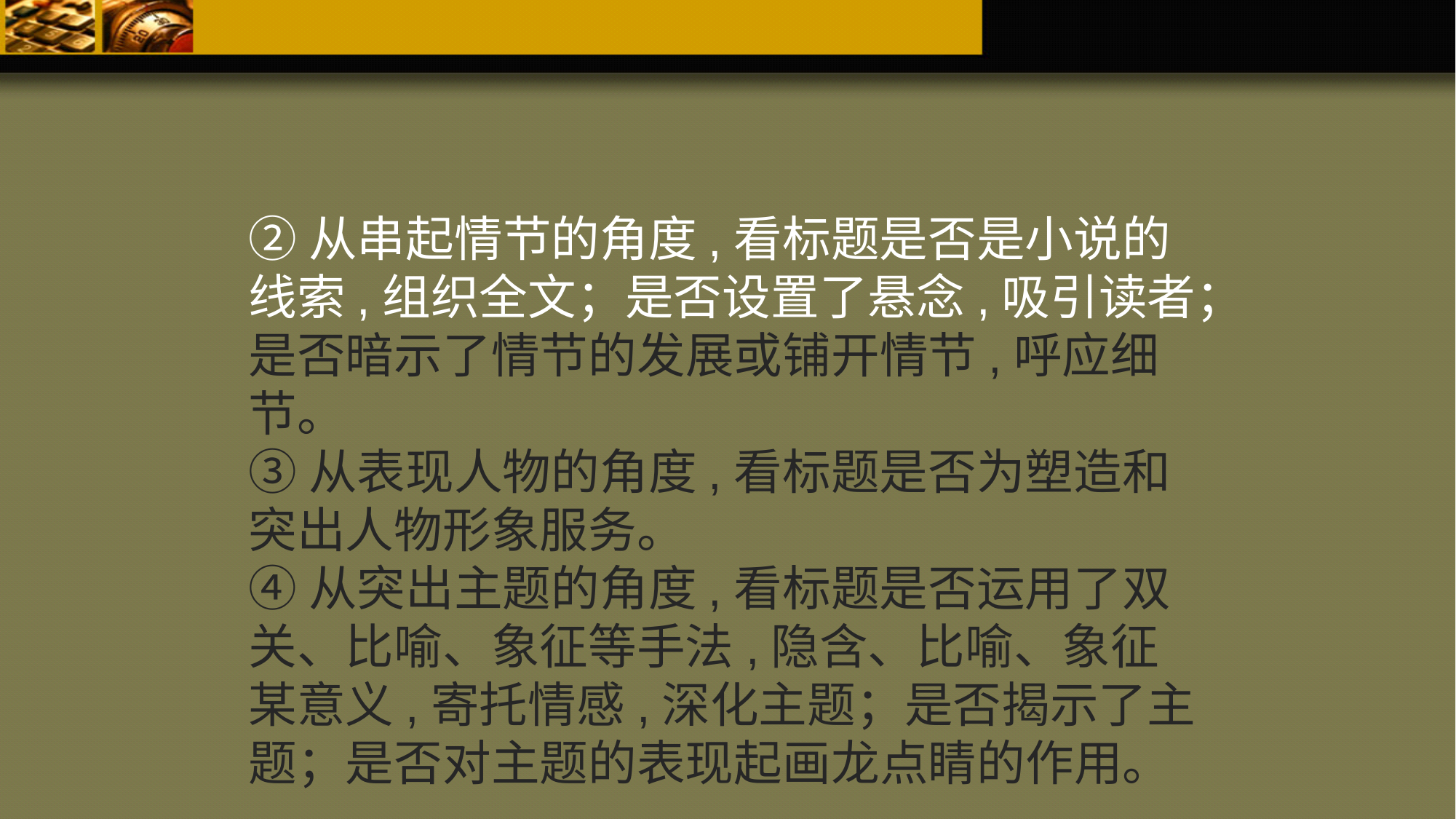

②从串起情节的角度,看标题是否是小说的线索,组织全文；是否设置了悬念,吸引读者；是否暗示了情节的发展或铺开情节,呼应细节。
③从表现人物的角度,看标题是否为塑造和突出人物形象服务。
④从突出主题的角度,看标题是否运用了双关、比喻、象征等手法,隐含、比喻、象征某意义,寄托情感,深化主题；是否揭示了主题；是否对主题的表现起画龙点睛的作用。